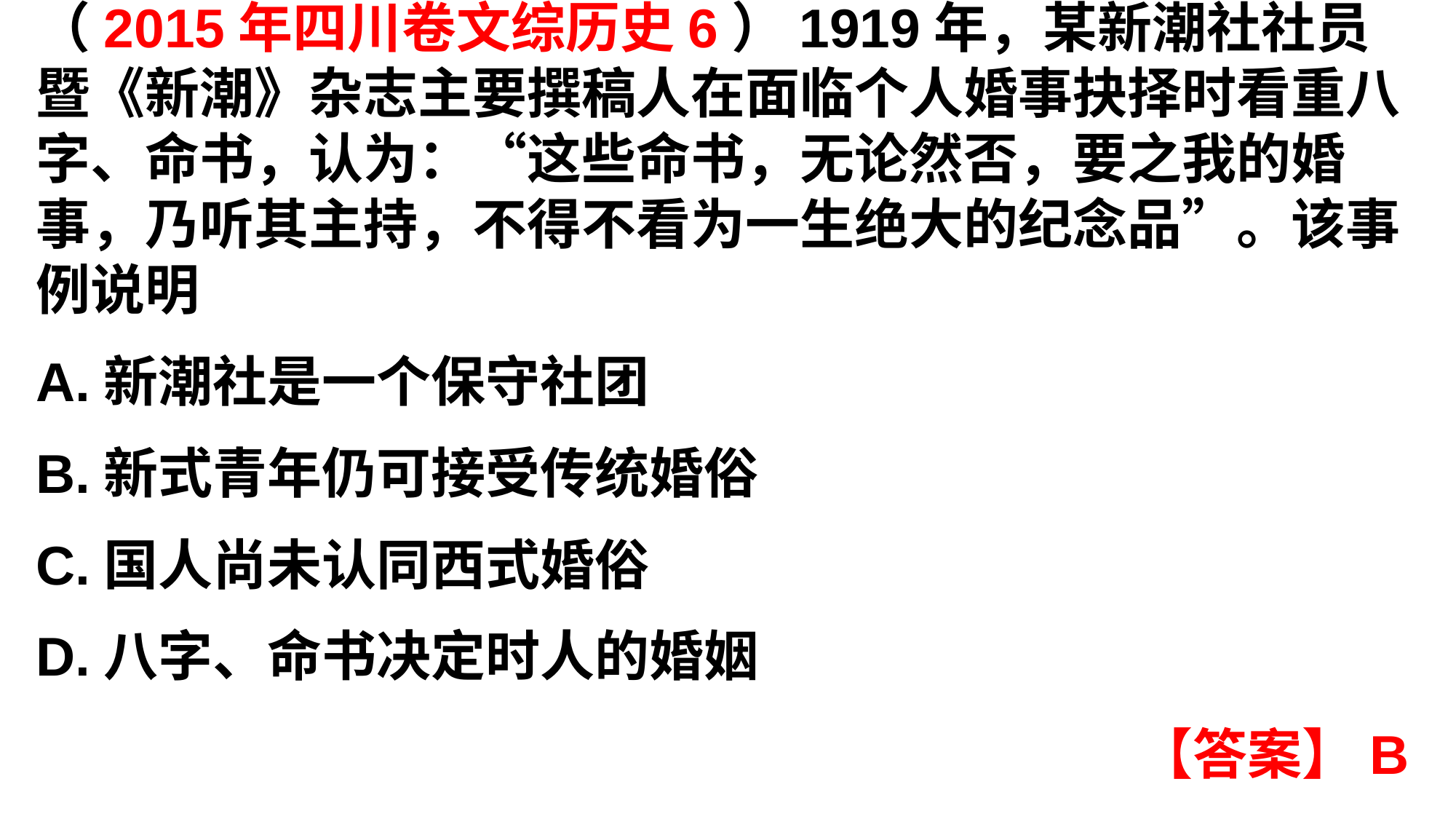

（2015年四川卷文综历史6）1919年，某新潮社社员暨《新潮》杂志主要撰稿人在面临个人婚事抉择时看重八字、命书，认为：“这些命书，无论然否，要之我的婚事，乃听其主持，不得不看为一生绝大的纪念品”。该事例说明A.新潮社是一个保守社团
B.新式青年仍可接受传统婚俗C.国人尚未认同西式婚俗
D.八字、命书决定时人的婚姻

【答案】B